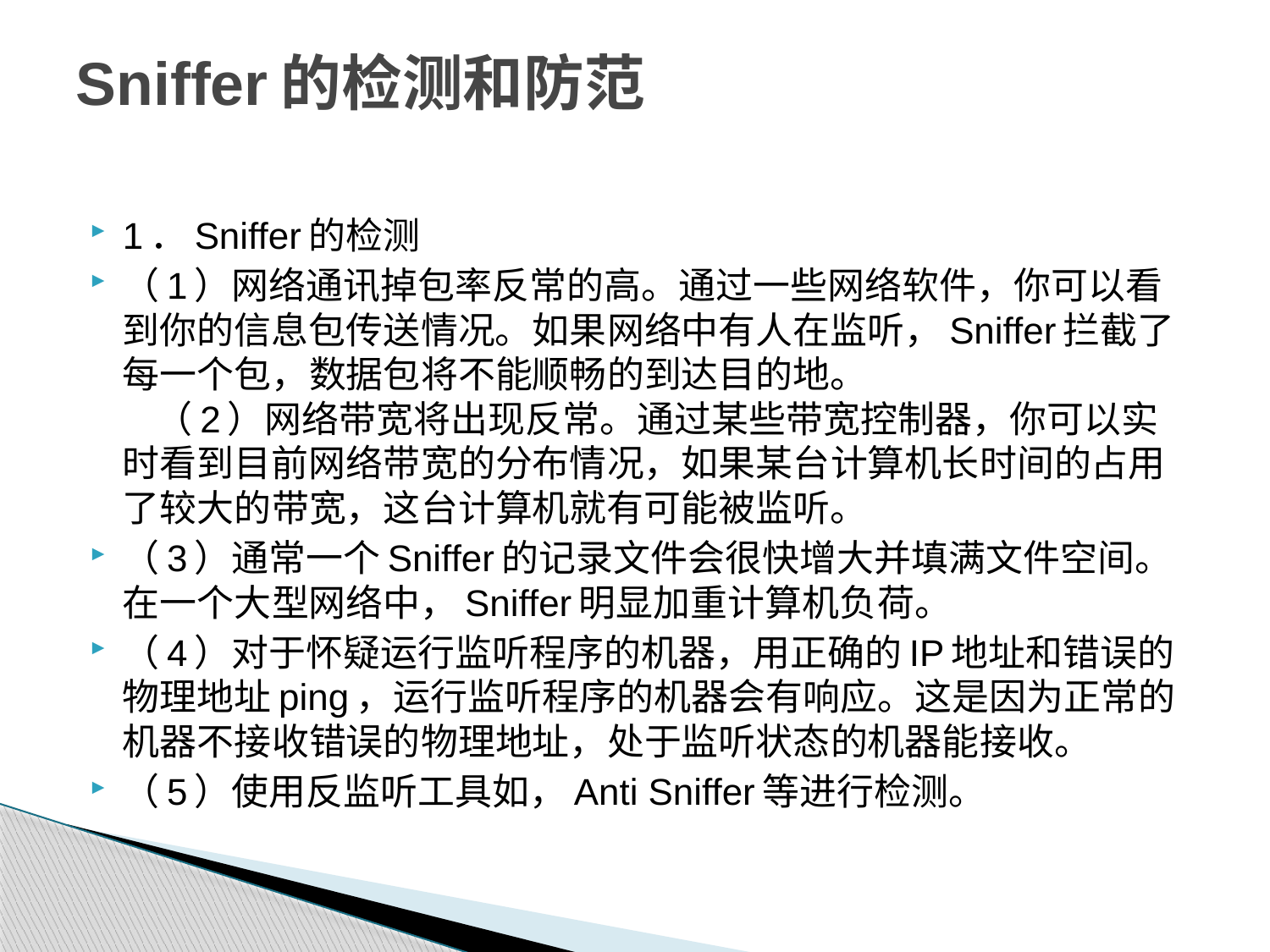

# Sniffer的检测和防范
1．Sniffer的检测
（1）网络通讯掉包率反常的高。通过一些网络软件，你可以看到你的信息包传送情况。如果网络中有人在监听，Sniffer拦截了每一个包，数据包将不能顺畅的到达目的地。
    （2）网络带宽将出现反常。通过某些带宽控制器，你可以实时看到目前网络带宽的分布情况，如果某台计算机长时间的占用了较大的带宽，这台计算机就有可能被监听。
（3）通常一个Sniffer的记录文件会很快增大并填满文件空间。在一个大型网络中，Sniffer明显加重计算机负荷。
（4）对于怀疑运行监听程序的机器，用正确的IP地址和错误的物理地址ping，运行监听程序的机器会有响应。这是因为正常的机器不接收错误的物理地址，处于监听状态的机器能接收。
（5）使用反监听工具如，Anti Sniffer等进行检测。